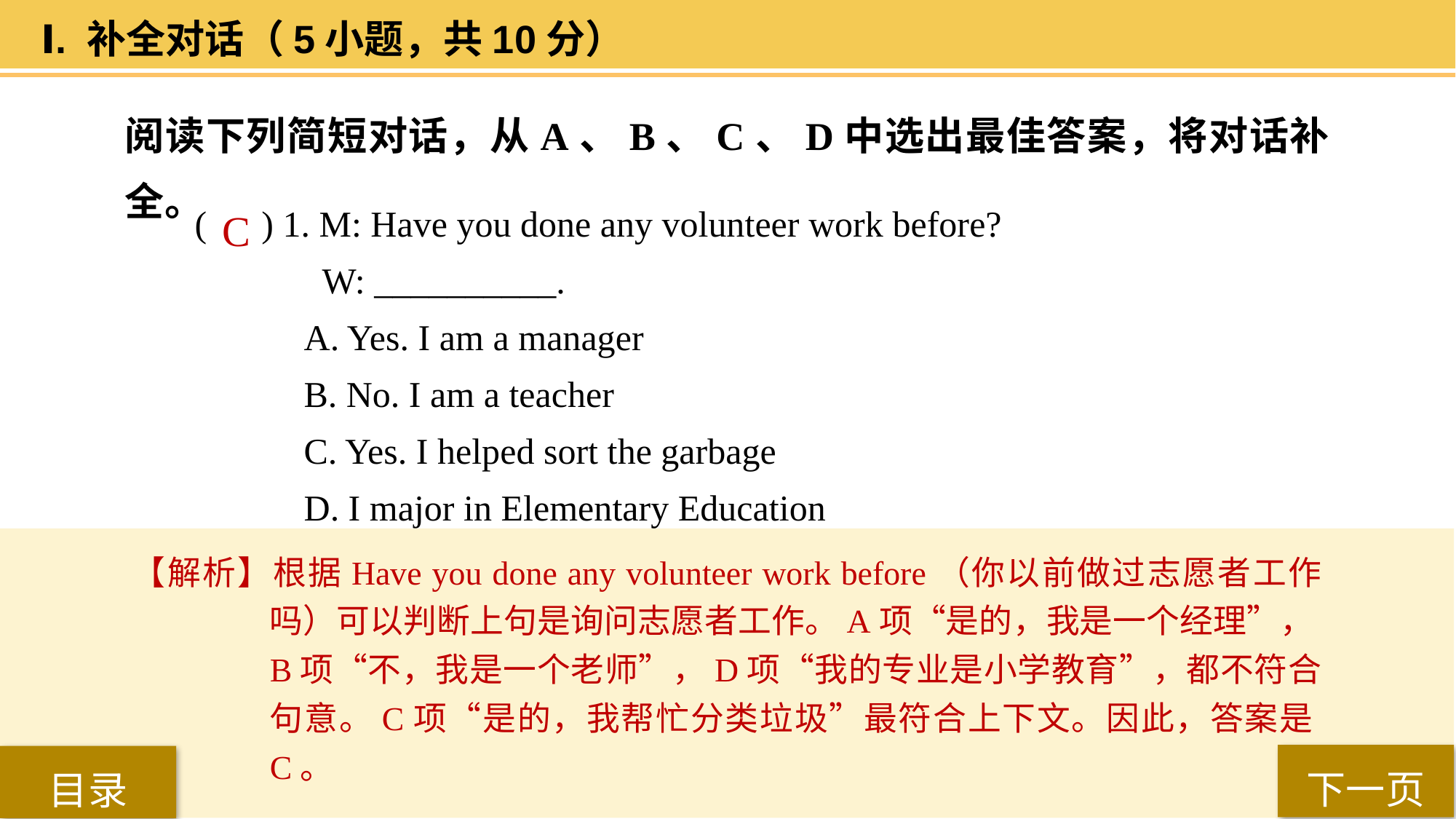

Ⅰ. 补全对话（5小题，共10分）
阅读下列简短对话，从A、B、C、D中选出最佳答案，将对话补全。
(      ) 1. M: Have you done any volunteer work before?
  W: __________.
A. Yes. I am a manager
B. No. I am a teacher
C. Yes. I helped sort the garbage
D. I major in Elementary Education
 C
【解析】根据Have you done any volunteer work before（你以前做过志愿者工作吗）可以判断上句是询问志愿者工作。A项“是的，我是一个经理”，B项“不，我是一个老师”，D项“我的专业是小学教育”，都不符合句意。C项“是的，我帮忙分类垃圾”最符合上下文。因此，答案是C。